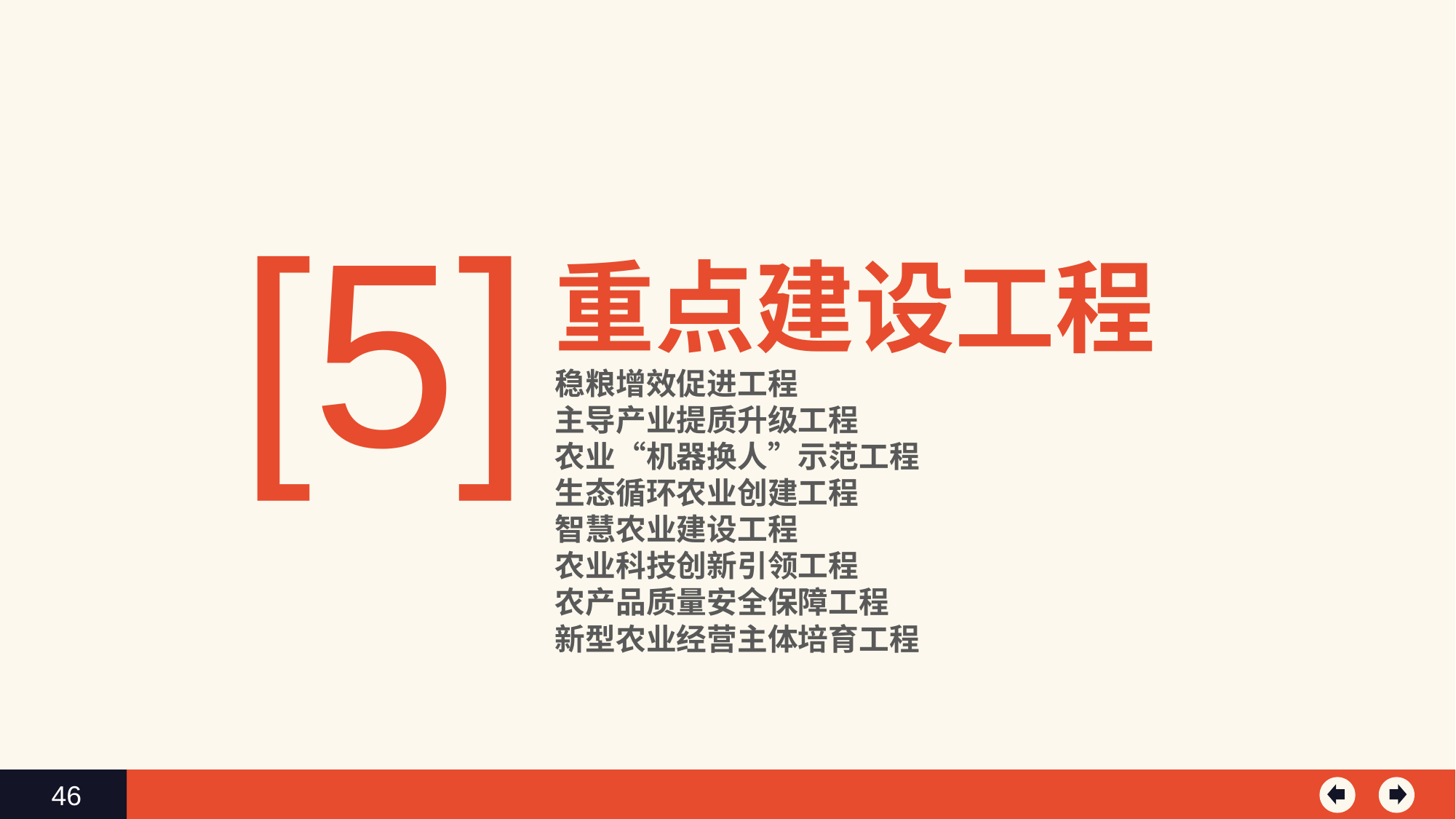

[5]
重点建设工程
稳粮增效促进工程
主导产业提质升级工程
农业“机器换人”示范工程
生态循环农业创建工程
智慧农业建设工程
农业科技创新引领工程
农产品质量安全保障工程
新型农业经营主体培育工程
46